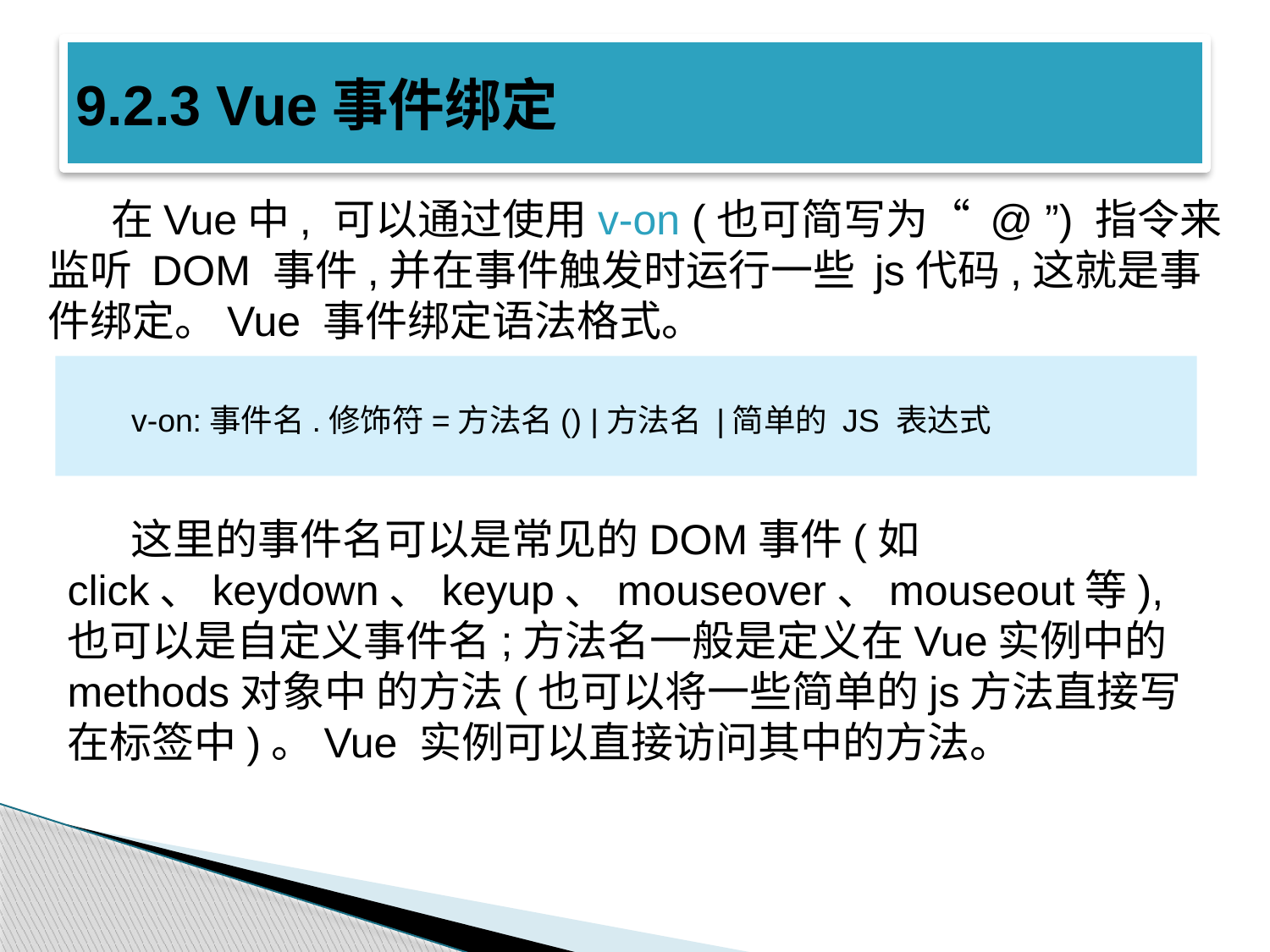

# 9.2.3 Vue事件绑定
在Vue中, 可以通过使用v-on (也可简写为“ @ ”) 指令来监听 DOM 事件,并在事件触发时运行一些 js代码,这就是事件绑定。Vue 事件绑定语法格式。

v-on:事件名.修饰符=方法名() |方法名 |简单的 JS 表达式
这里的事件名可以是常见的DOM事件(如click、keydown、keyup、mouseover、mouseout等),也可以是自定义事件名;方法名一般是定义在Vue实例中的methods对象中 的方法(也可以将一些简单的js方法直接写在标签中)。Vue 实例可以直接访问其中的方法。